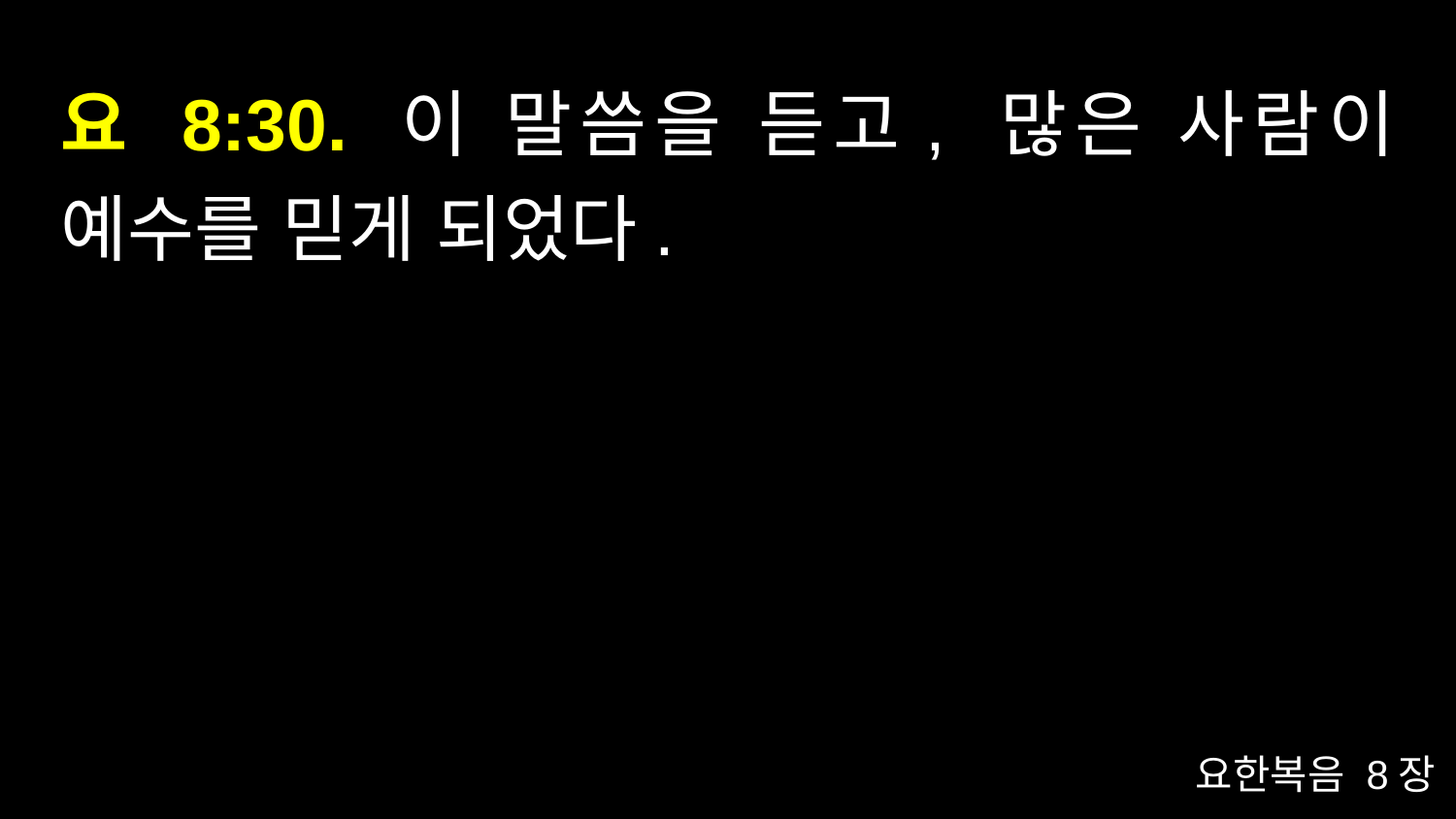

# 요 8:30. 이 말씀을 듣고, 많은 사람이 예수를 믿게 되었다.
요한복음 8장